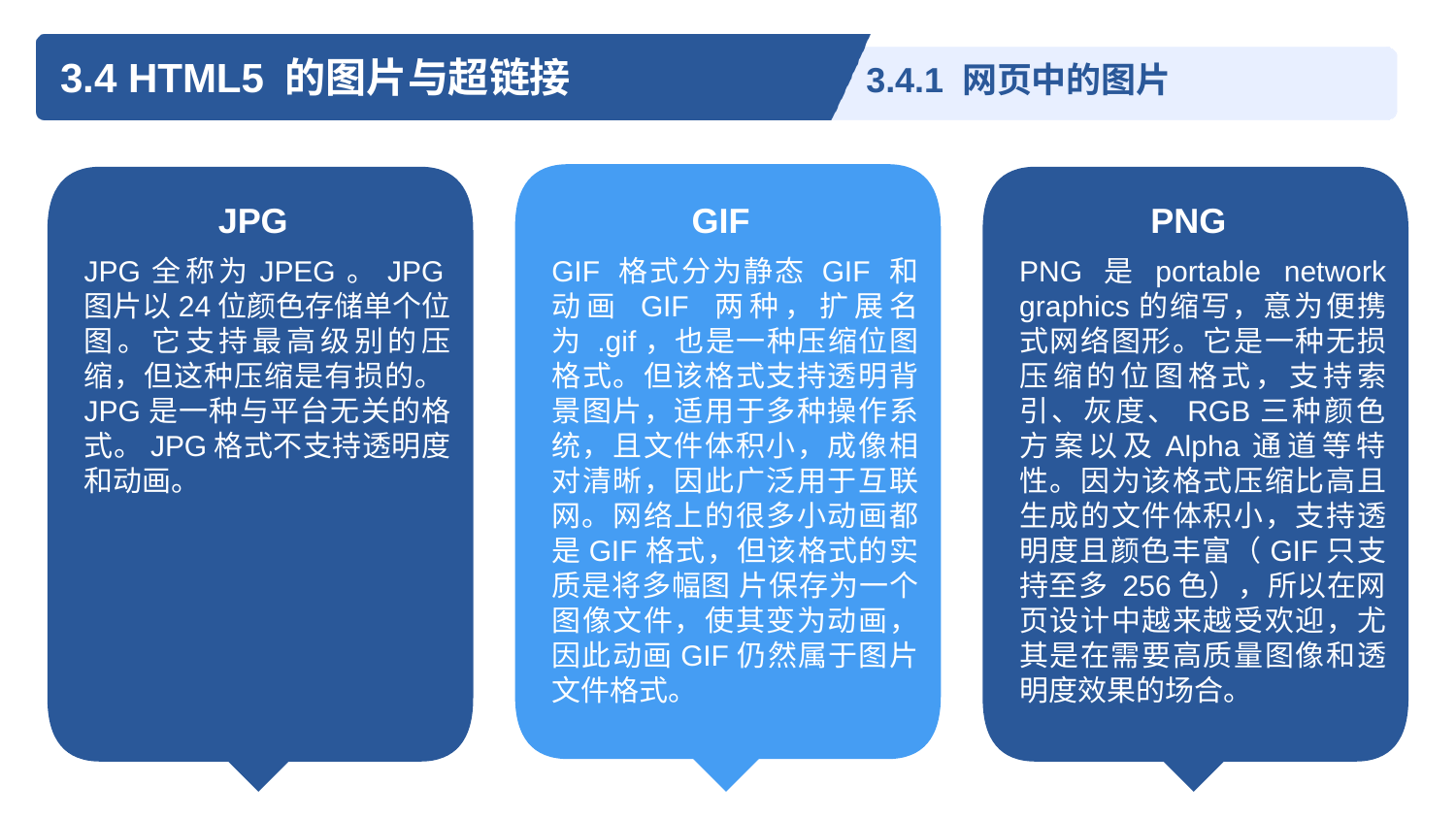

3.4 HTML5 的图片与超链接
3.4.1 网页中的图片

JPG
GIF
PNG
JPG全称为JPEG。JPG图片以24位颜色存储单个位图。它支持最高级别的压 缩，但这种压缩是有损的。JPG是一种与平台无关的格式。JPG格式不支持透明度和动画。
GIF 格式分为静态 GIF 和动画 GIF 两种，扩展名为 .gif，也是一种压缩位图格式。但该格式支持透明背景图片，适用于多种操作系统，且文件体积小，成像相对清晰，因此广泛用于互联网。网络上的很多小动画都是GIF格式，但该格式的实质是将多幅图 片保存为一个图像文件，使其变为动画，因此动画GIF仍然属于图片文件格式。
PNG是portable network graphics的缩写，意为便携式网络图形。它是一种无损压缩的位图格式，支持索引、灰度、RGB三种颜色方案以及Alpha通道等特性。因为该格式压缩比高且生成的文件体积小，支持透明度且颜色丰富（GIF只支持至多 256色），所以在网页设计中越来越受欢迎，尤其是在需要高质量图像和透明度效果的场合。